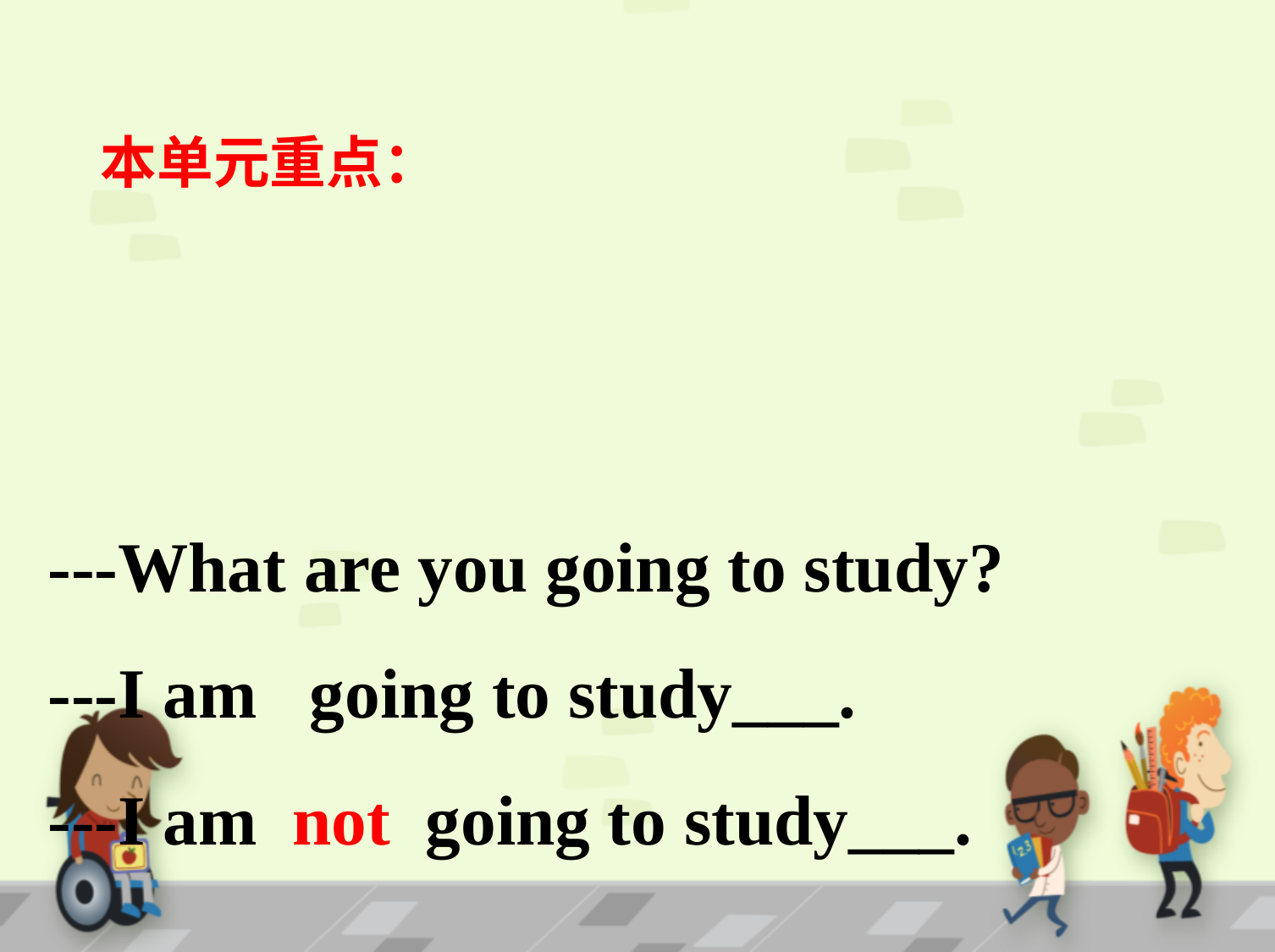

本单元重点：
---What are you going to study?
---I am   going to study___.
---I am  not  going to study___.